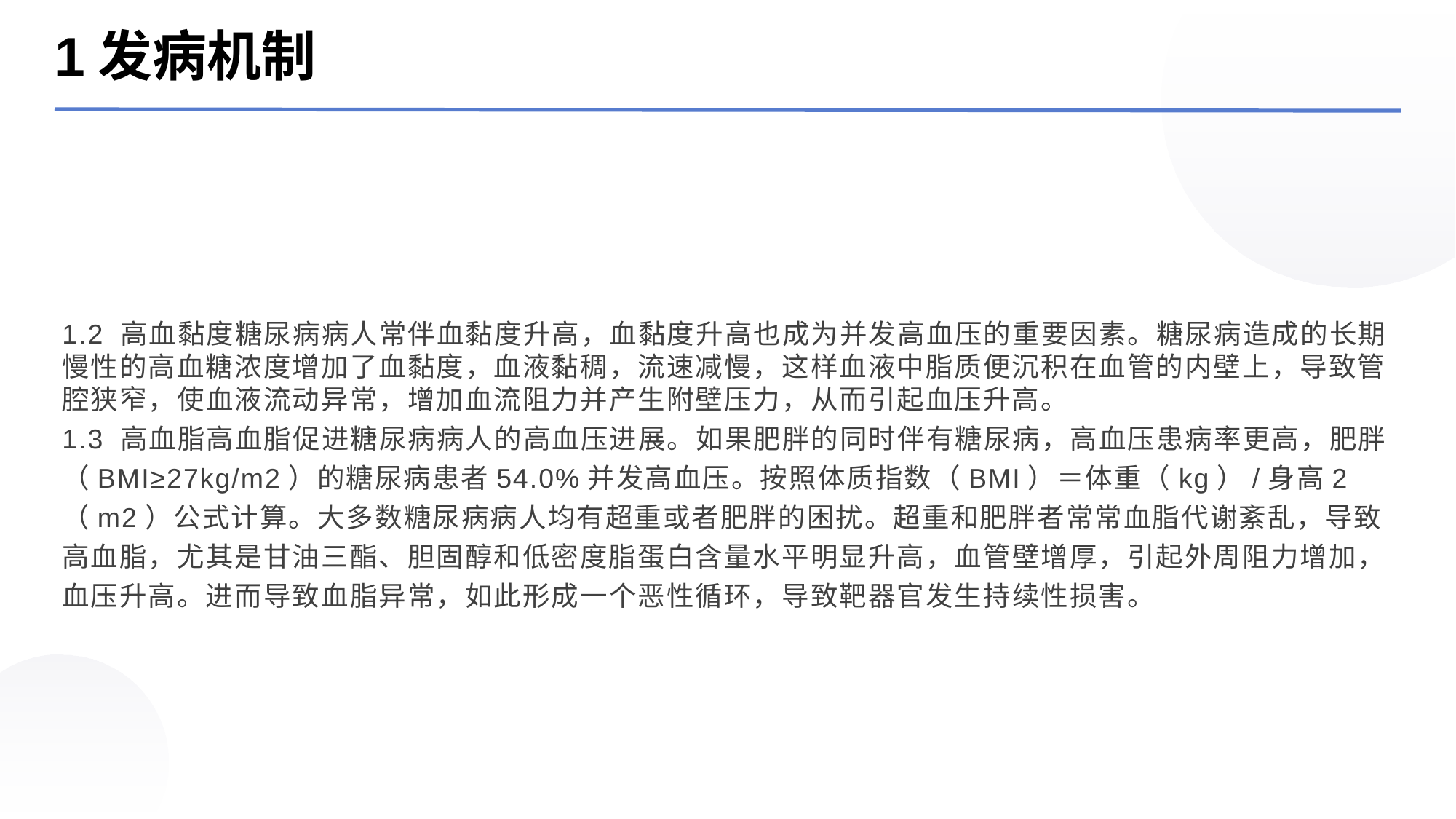

1发病机制
1.2 高血黏度糖尿病病人常伴血黏度升高，血黏度升高也成为并发高血压的重要因素。糖尿病造成的长期慢性的高血糖浓度增加了血黏度，血液黏稠，流速减慢，这样血液中脂质便沉积在血管的内壁上，导致管腔狭窄，使血液流动异常，增加血流阻力并产生附壁压力，从而引起血压升高。
1.3 高血脂高血脂促进糖尿病病人的高血压进展。如果肥胖的同时伴有糖尿病，高血压患病率更高，肥胖（BMI≥27kg/m2）的糖尿病患者54.0%并发高血压。按照体质指数（BMI）＝体重（kg）/身高2（m2）公式计算。大多数糖尿病病人均有超重或者肥胖的困扰。超重和肥胖者常常血脂代谢紊乱，导致高血脂，尤其是甘油三酯、胆固醇和低密度脂蛋白含量水平明显升高，血管壁增厚，引起外周阻力增加，血压升高。进而导致血脂异常，如此形成一个恶性循环，导致靶器官发生持续性损害。